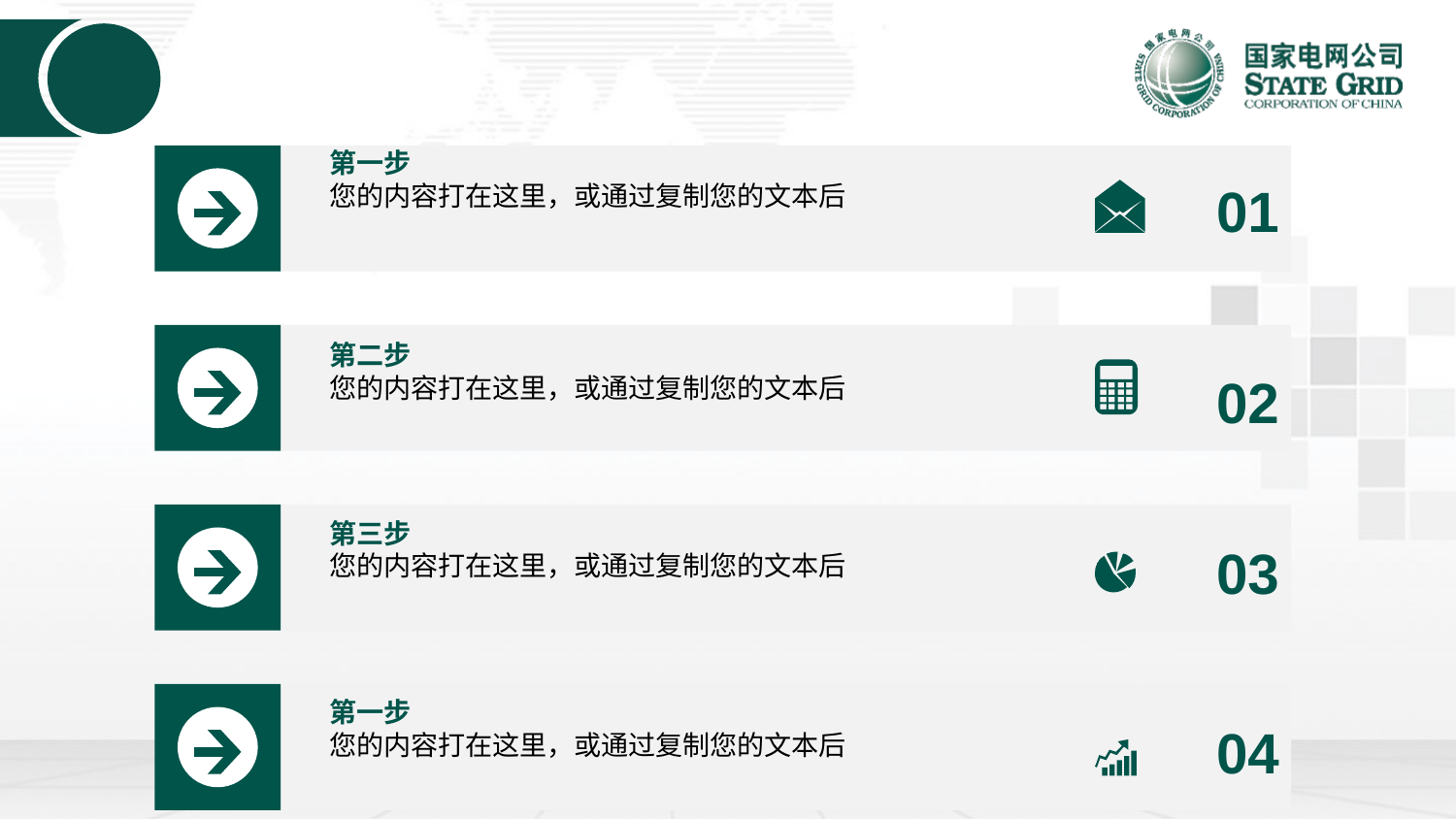

#
第一步
您的内容打在这里，或通过复制您的文本后

01

第二步
您的内容打在这里，或通过复制您的文本后

02
第三步
您的内容打在这里，或通过复制您的文本后

03

第一步
您的内容打在这里，或通过复制您的文本后

04